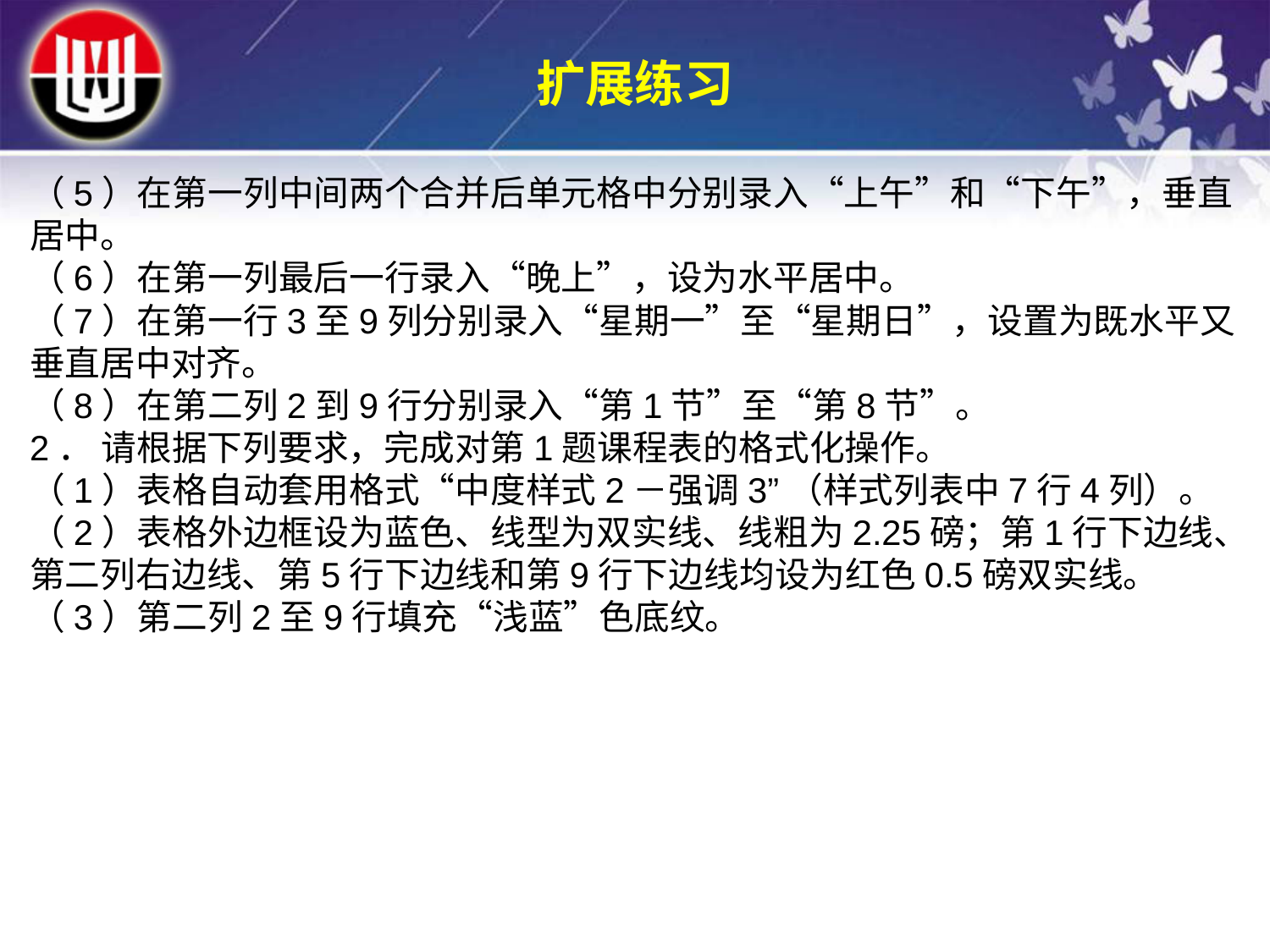

扩展练习
（5）在第一列中间两个合并后单元格中分别录入“上午”和“下午”，垂直居中。（6）在第一列最后一行录入“晚上”，设为水平居中。
（7）在第一行3至9列分别录入“星期一”至“星期日”，设置为既水平又垂直居中对齐。
（8）在第二列2到9行分别录入“第1节”至“第8节”。
2． 请根据下列要求，完成对第1题课程表的格式化操作。
（1）表格自动套用格式“中度样式2－强调3”（样式列表中7行4列）。
（2）表格外边框设为蓝色、线型为双实线、线粗为2.25磅；第1行下边线、第二列右边线、第5行下边线和第9行下边线均设为红色0.5磅双实线。
（3）第二列2至9行填充“浅蓝”色底纹。